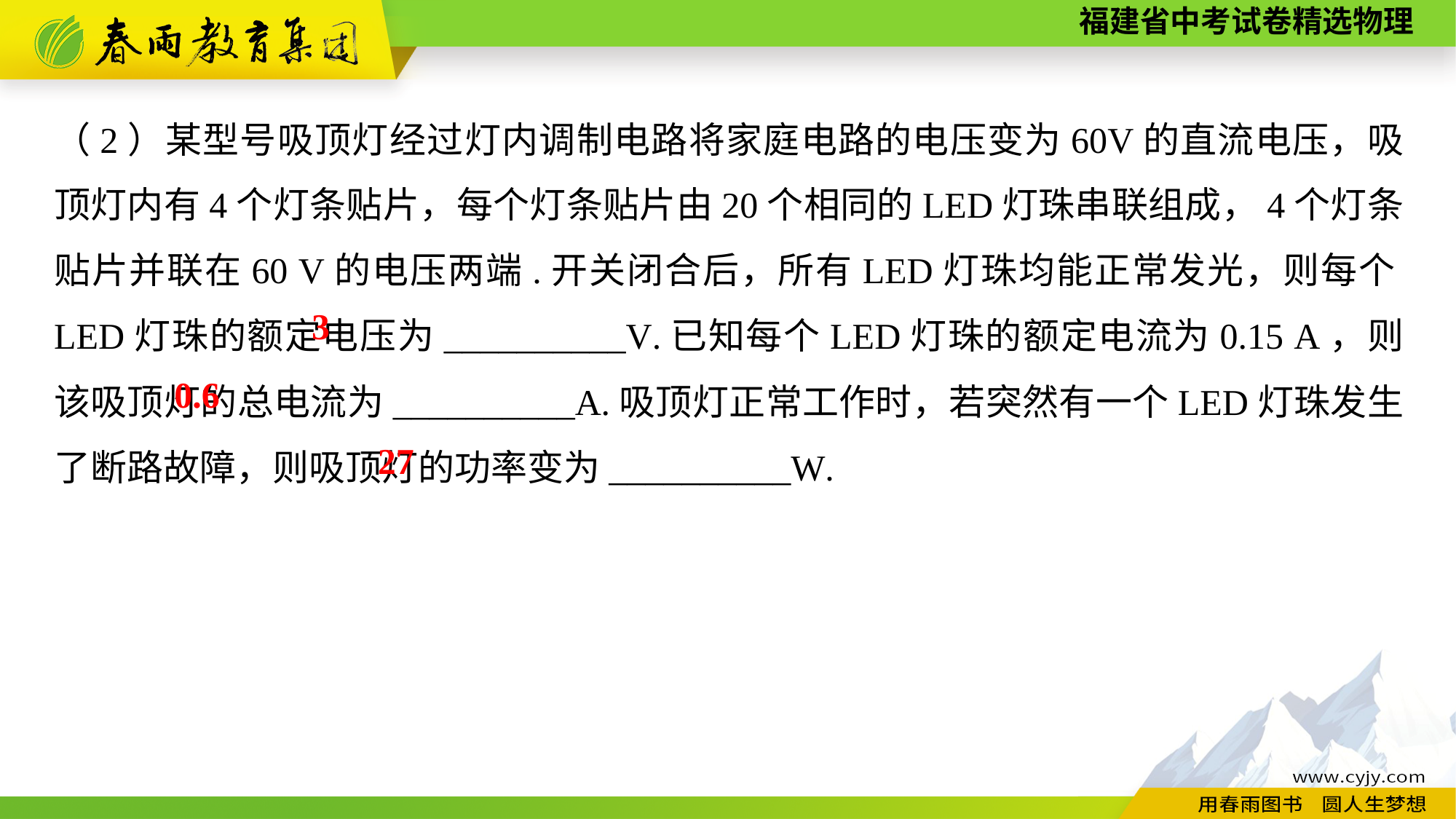

（2）某型号吸顶灯经过灯内调制电路将家庭电路的电压变为60V的直流电压，吸顶灯内有4个灯条贴片，每个灯条贴片由20个相同的LED灯珠串联组成，4个灯条贴片并联在60 V的电压两端.开关闭合后，所有LED灯珠均能正常发光，则每个LED灯珠的额定电压为__________V.已知每个LED灯珠的额定电流为0.15 A，则该吸顶灯的总电流为__________A.吸顶灯正常工作时，若突然有一个LED灯珠发生了断路故障，则吸顶灯的功率变为__________W.
　3
0.6
27